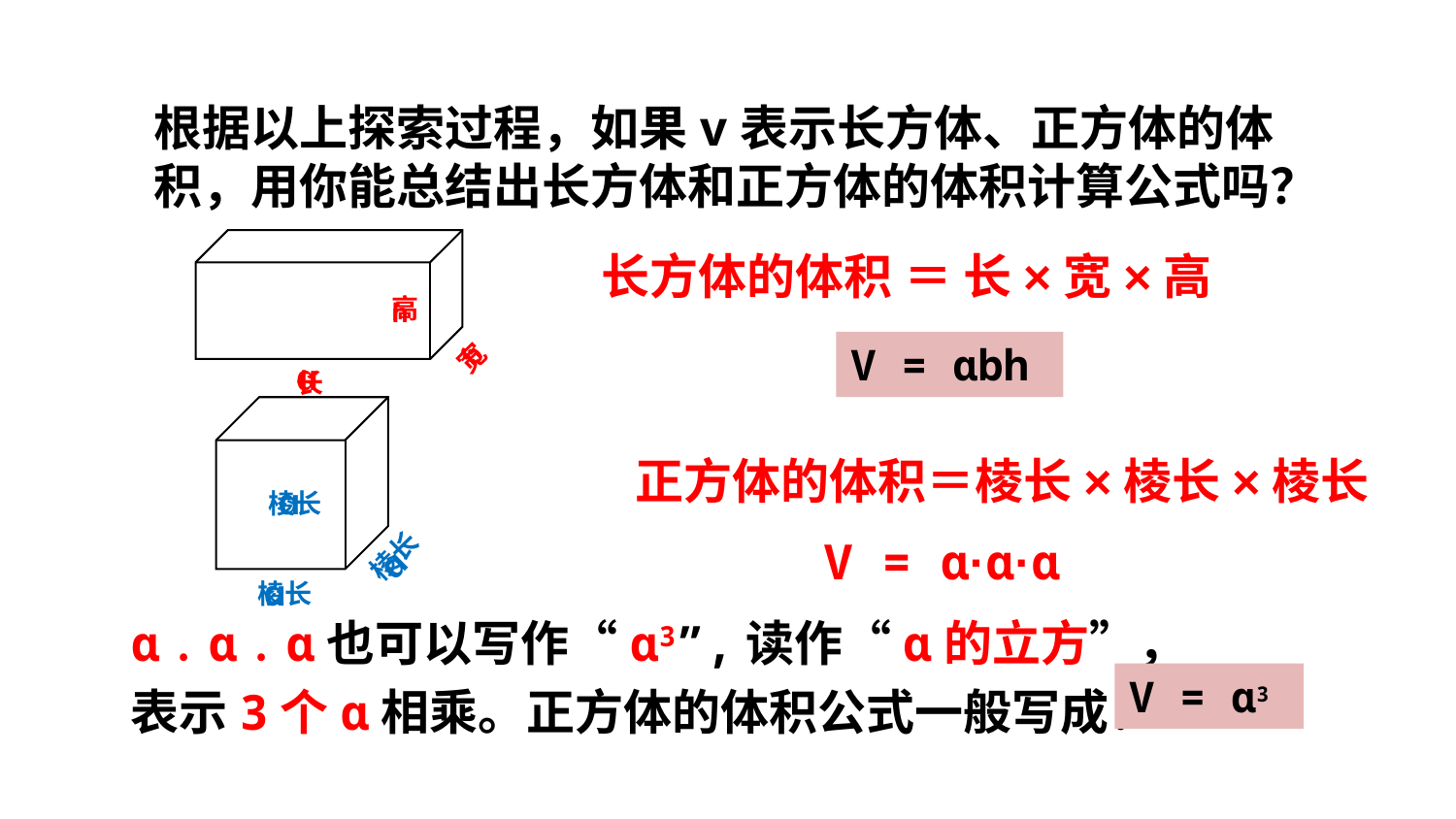

根据以上探索过程，如果v表示长方体、正方体的体积，用你能总结出长方体和正方体的体积计算公式吗？

长方体的体积 ＝ 长×宽×高
b
高
宽
h
V = ɑbh
ɑ
长

  正方体的体积＝棱长×棱长×棱长

ɑ
棱长
ɑ
棱长
V = ɑ·ɑ·ɑ
ɑ
棱长
ɑ﹒ɑ﹒ɑ也可以写作“ɑ3”,读作“ɑ的立方”，表示3个ɑ相乘。正方体的体积公式一般写成：
V = ɑ3